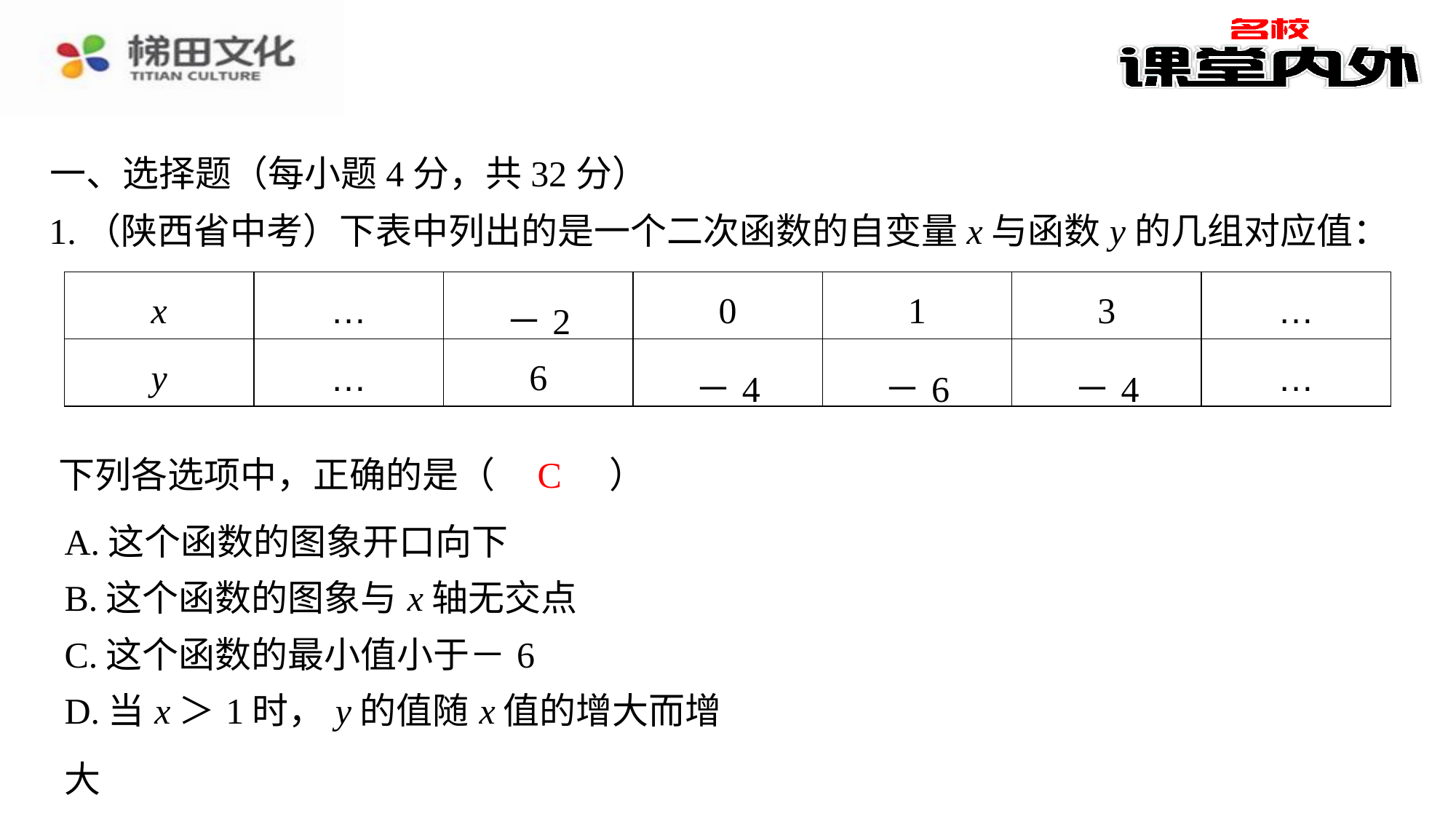

一、选择题（每小题4分，共32分）
1.（陕西省中考）下表中列出的是一个二次函数的自变量x与函数y的几组对应值：
| x | … | －2 | 0 | 1 | 3 | … |
| --- | --- | --- | --- | --- | --- | --- |
| y | … | 6 | －4 | －6 | －4 | … |
C
下列各选项中，正确的是（　C　）
| A.这个函数的图象开口向下 |
| --- |
| B.这个函数的图象与x轴无交点 |
| C.这个函数的最小值小于－6 |
| D.当x＞1时，y的值随x值的增大而增大 |